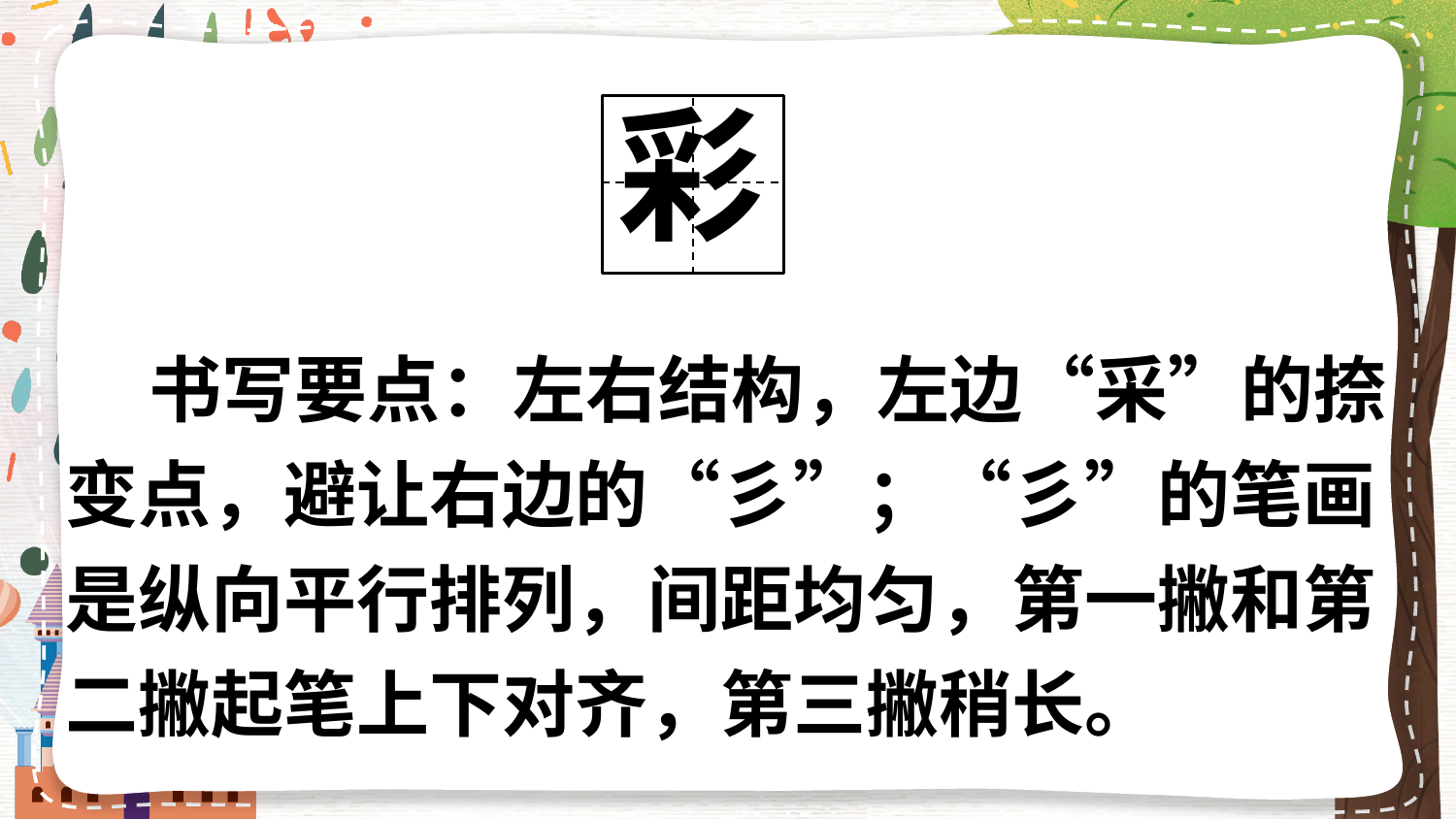

彩

    书写要点：左右结构，左边“采”的捺变点，避让右边的“彡”；“彡”的笔画是纵向平行排列，间距均匀，第一撇和第二撇起笔上下对齐，第三撇稍长。